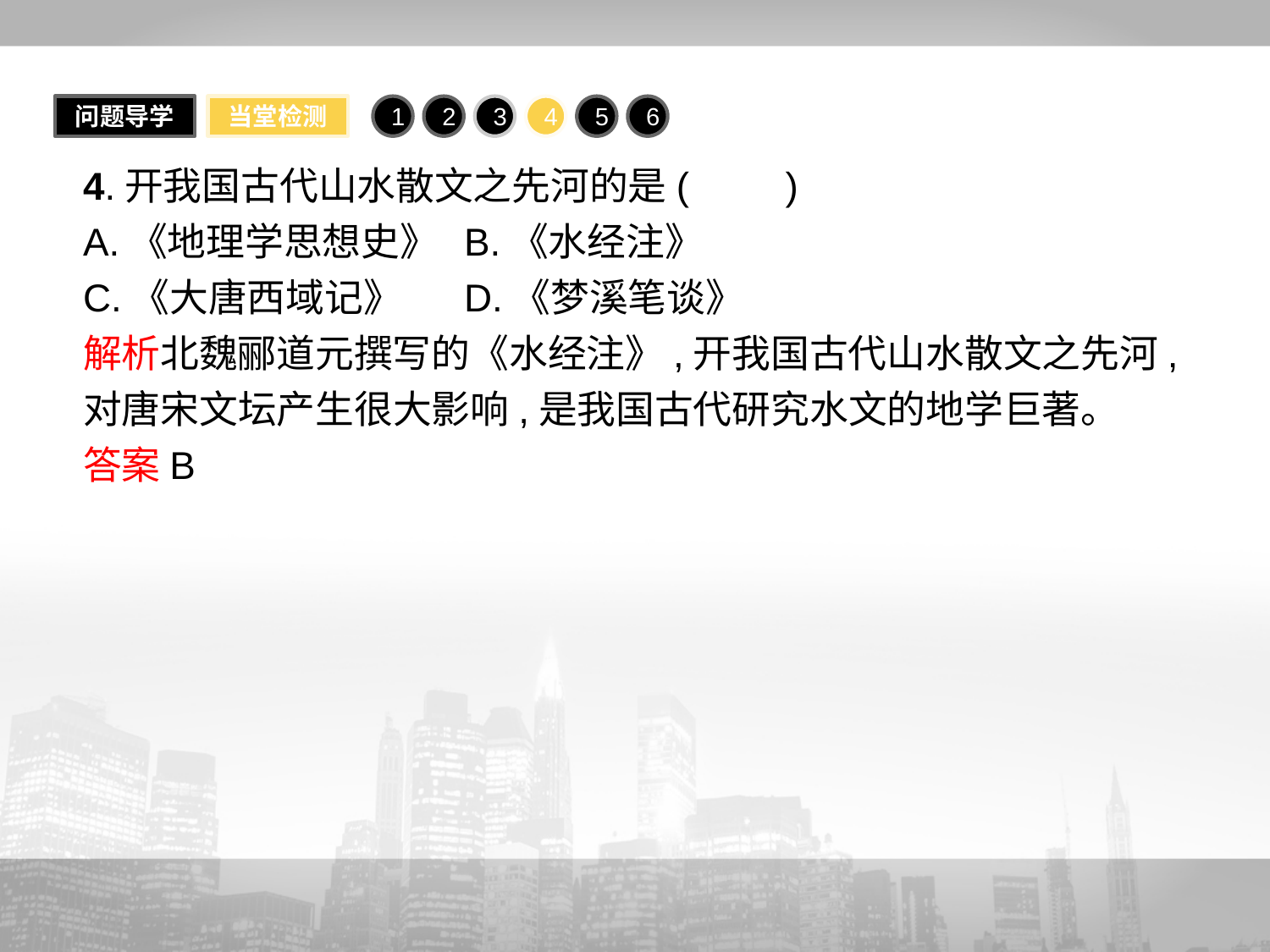

问题导学
当堂检测
1
2
3
4
5
6
4.开我国古代山水散文之先河的是(　　)
A.《地理学思想史》	B.《水经注》
C.《大唐西域记》	D.《梦溪笔谈》
解析北魏郦道元撰写的《水经注》,开我国古代山水散文之先河,对唐宋文坛产生很大影响,是我国古代研究水文的地学巨著。
答案B